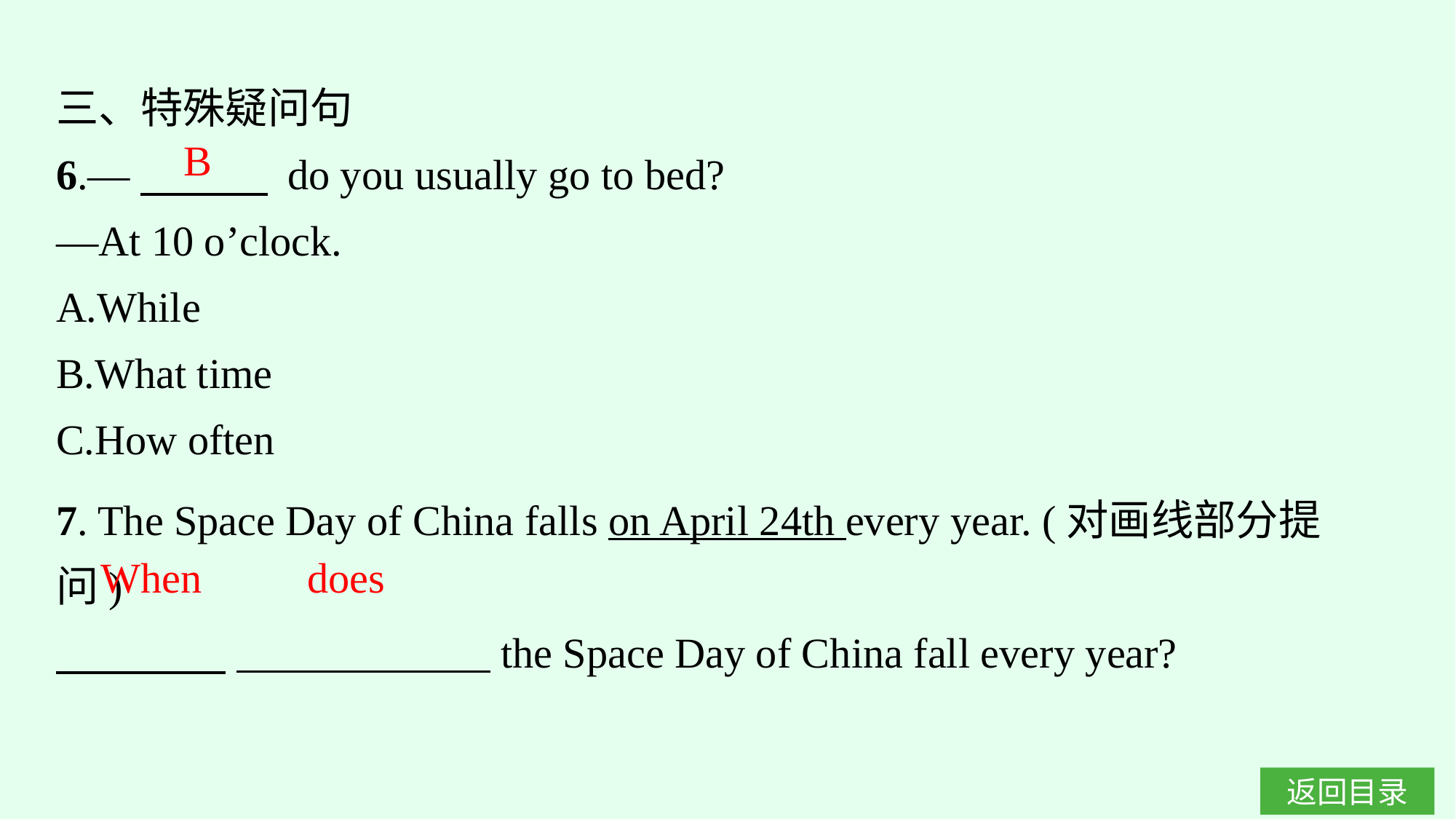

三、特殊疑问句
6.—　　　 do you usually go to bed?
—At 10 o’clock.
A.While
B.What time
C.How often
B
7. The Space Day of China falls on April 24th every year. (对画线部分提问)
　　　　 　　　　　　the Space Day of China fall every year?
When          does